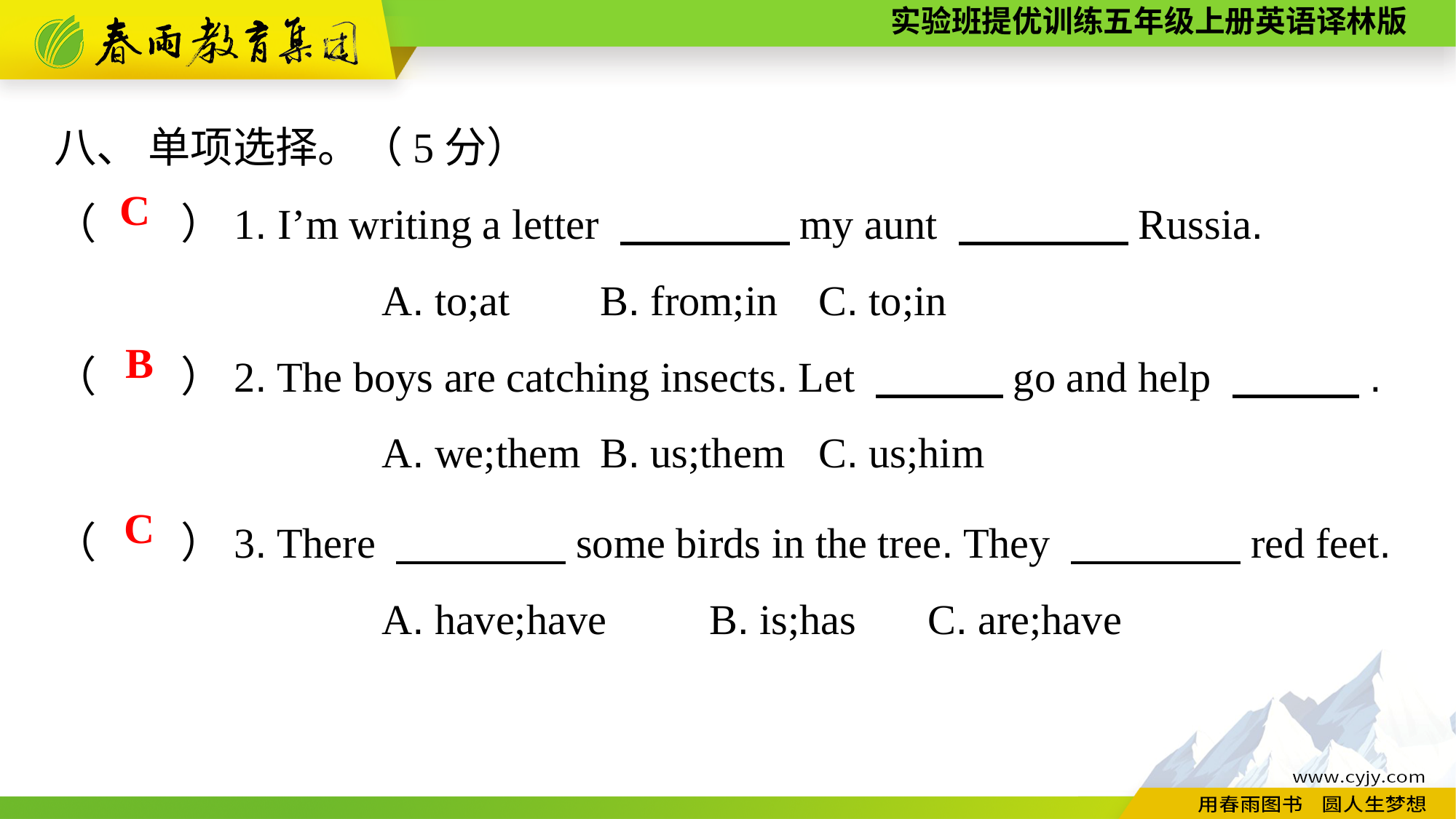

八、 单项选择。（5分）
（　　）1. I’m writing a letter 　　　　my aunt 　　　　Russia.
			A. to;at	B. from;in	C. to;in
（　　）2. The boys are catching insects. Let 　　　go and help 　　　.
			A. we;them	B. us;them	C. us;him
C
B
（　　）3. There 　　　　some birds in the tree. They 　　　　red feet.
			A. have;have	B. is;has	C. are;have
C